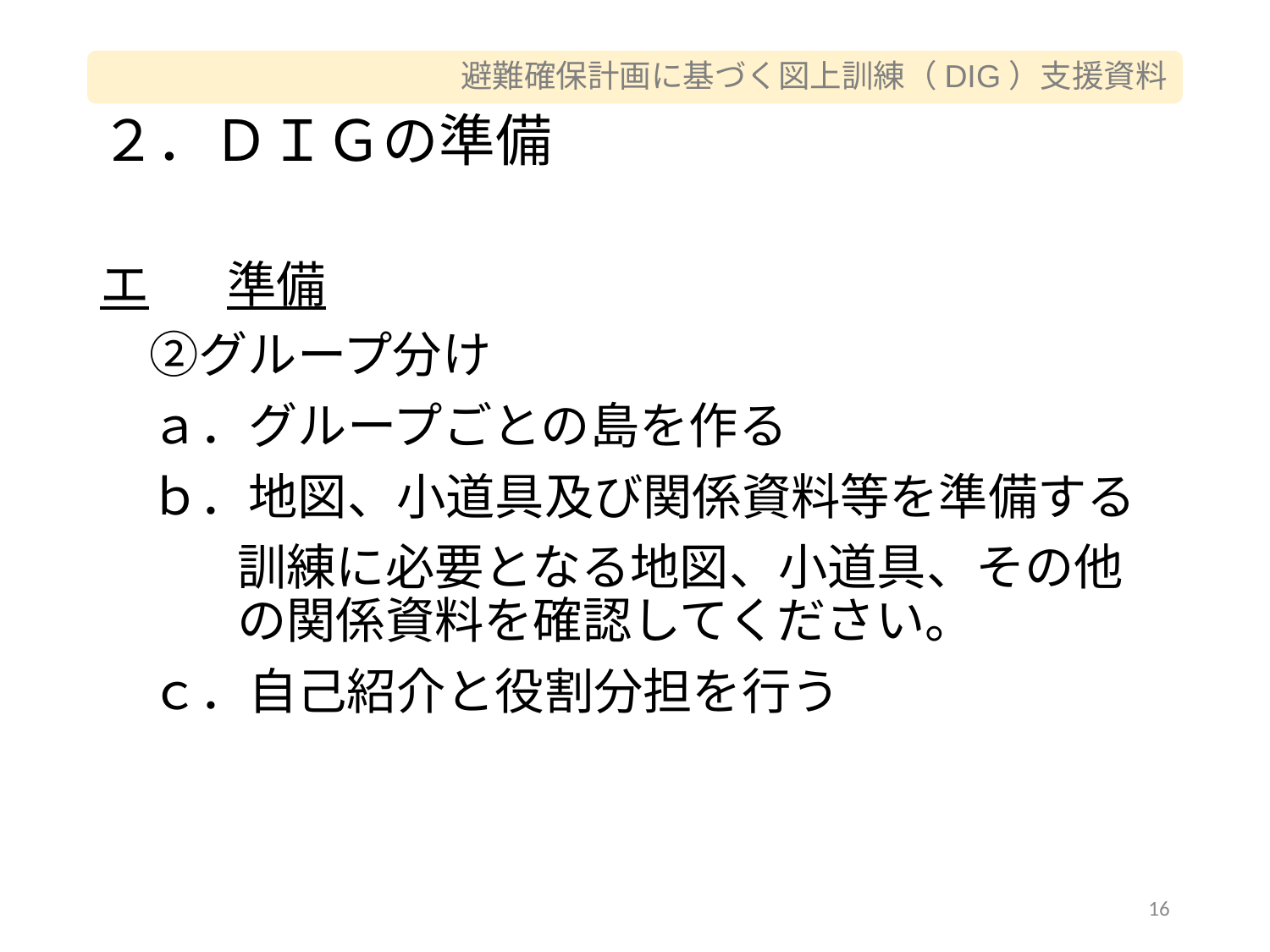

# ２．ＤＩＧの準備
エ	準備
　②グループ分け
ａ．グループごとの島を作る
ｂ．地図、小道具及び関係資料等を準備する
訓練に必要となる地図、小道具、その他の関係資料を確認してください。
ｃ．自己紹介と役割分担を行う
16